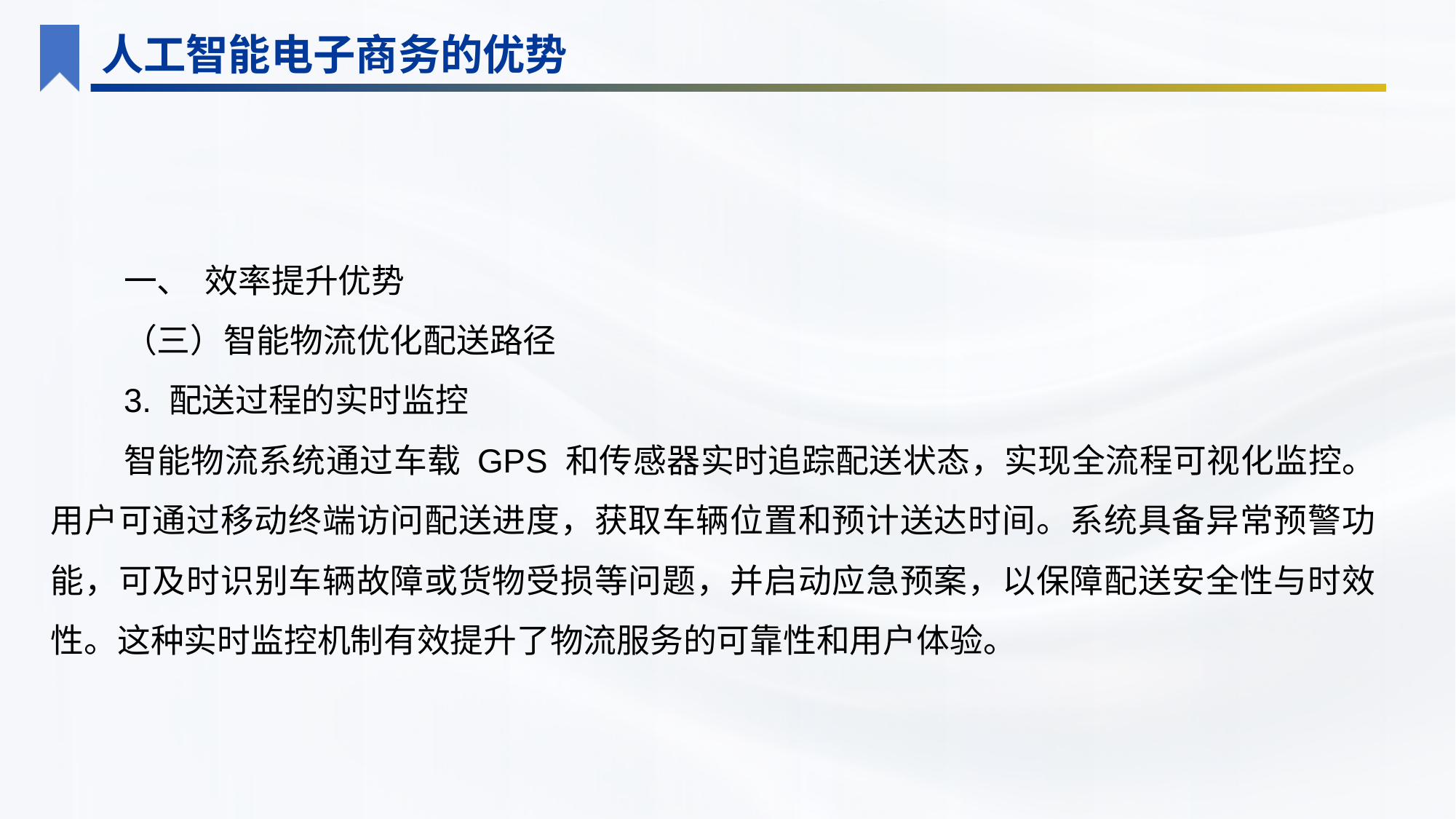

人工智能电子商务的优势
一、  效率提升优势
（三）智能物流优化配送路径
3. 配送过程的实时监控
智能物流系统通过车载 GPS 和传感器实时追踪配送状态，实现全流程可视化监控。用户可通过移动终端访问配送进度，获取车辆位置和预计送达时间。系统具备异常预警功能，可及时识别车辆故障或货物受损等问题，并启动应急预案，以保障配送安全性与时效性。这种实时监控机制有效提升了物流服务的可靠性和用户体验。